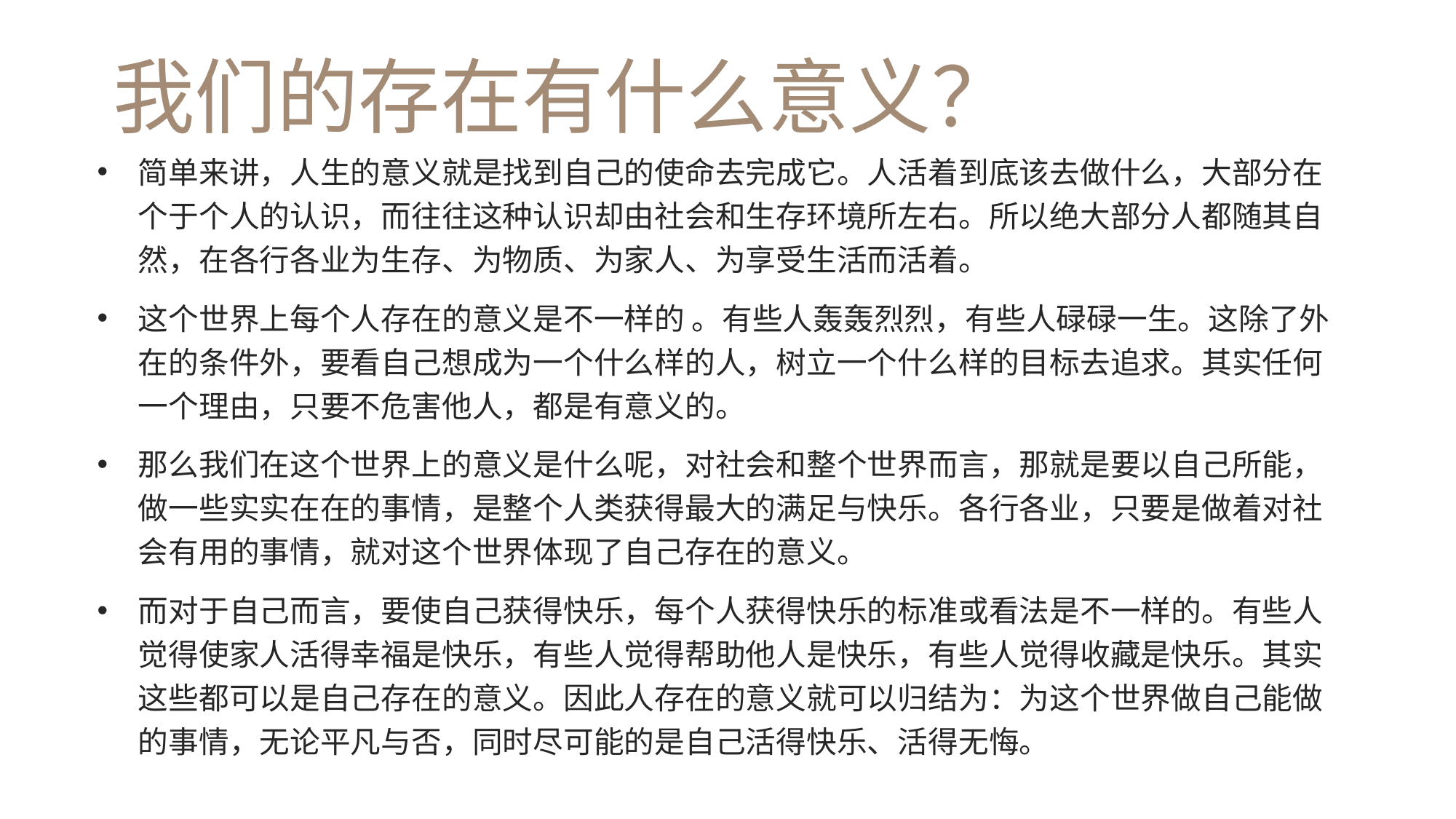

# 我们的存在有什么意义？
简单来讲，人生的意义就是找到自己的使命去完成它。人活着到底该去做什么，大部分在个于个人的认识，而往往这种认识却由社会和生存环境所左右。所以绝大部分人都随其自然，在各行各业为生存、为物质、为家人、为享受生活而活着。
这个世界上每个人存在的意义是不一样的 。有些人轰轰烈烈，有些人碌碌一生。这除了外在的条件外，要看自己想成为一个什么样的人，树立一个什么样的目标去追求。其实任何一个理由，只要不危害他人，都是有意义的。
那么我们在这个世界上的意义是什么呢，对社会和整个世界而言，那就是要以自己所能，做一些实实在在的事情，是整个人类获得最大的满足与快乐。各行各业，只要是做着对社会有用的事情，就对这个世界体现了自己存在的意义。
而对于自己而言，要使自己获得快乐，每个人获得快乐的标准或看法是不一样的。有些人觉得使家人活得幸福是快乐，有些人觉得帮助他人是快乐，有些人觉得收藏是快乐。其实这些都可以是自己存在的意义。因此人存在的意义就可以归结为：为这个世界做自己能做的事情，无论平凡与否，同时尽可能的是自己活得快乐、活得无悔。